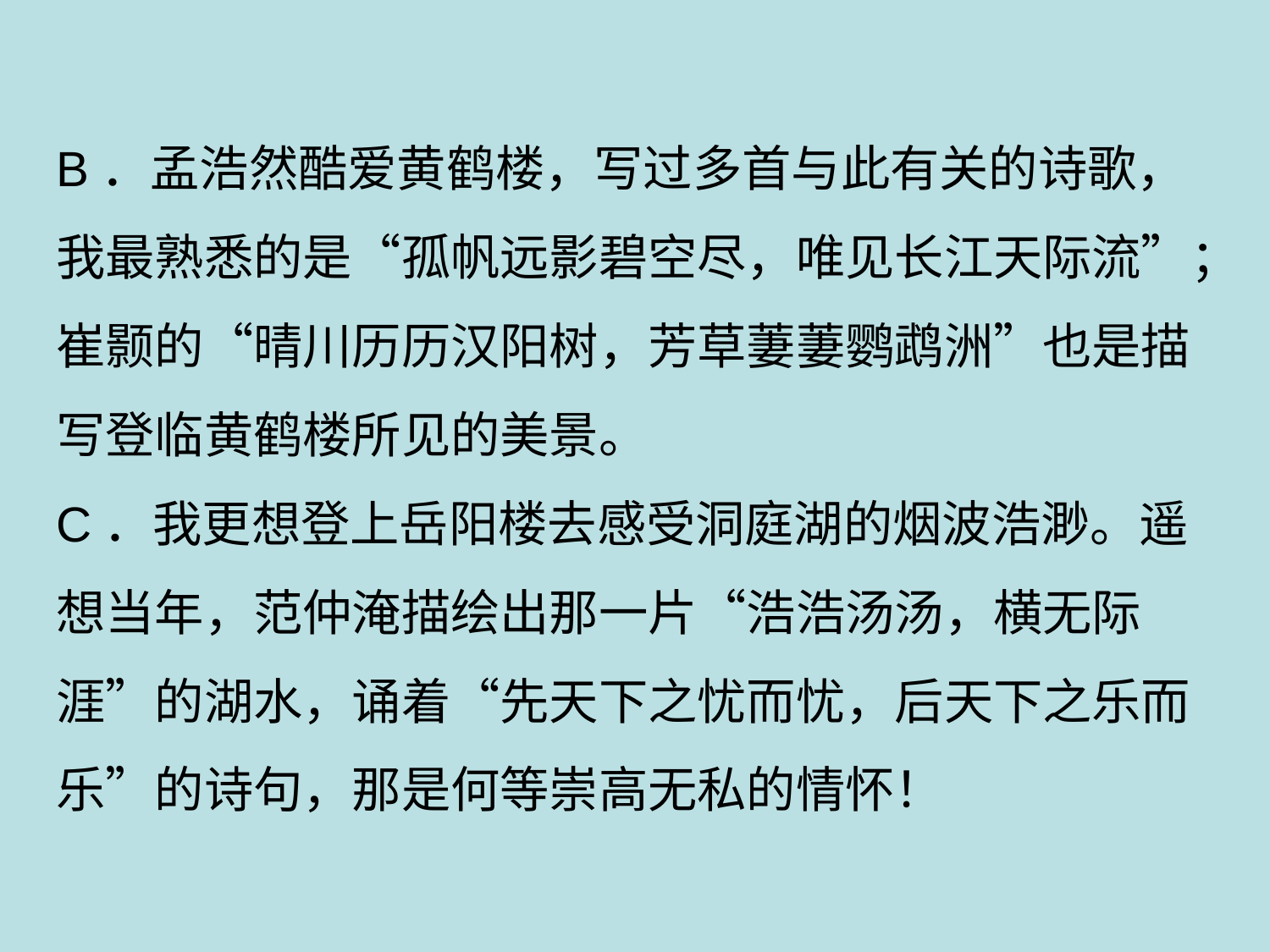

B．孟浩然酷爱黄鹤楼，写过多首与此有关的诗歌，我最熟悉的是“孤帆远影碧空尽，唯见长江天际流”；崔颢的“晴川历历汉阳树，芳草萋萋鹦鹉洲”也是描写登临黄鹤楼所见的美景。
C．我更想登上岳阳楼去感受洞庭湖的烟波浩渺。遥想当年，范仲淹描绘出那一片“浩浩汤汤，横无际涯”的湖水，诵着“先天下之忧而忧，后天下之乐而乐”的诗句，那是何等崇高无私的情怀！